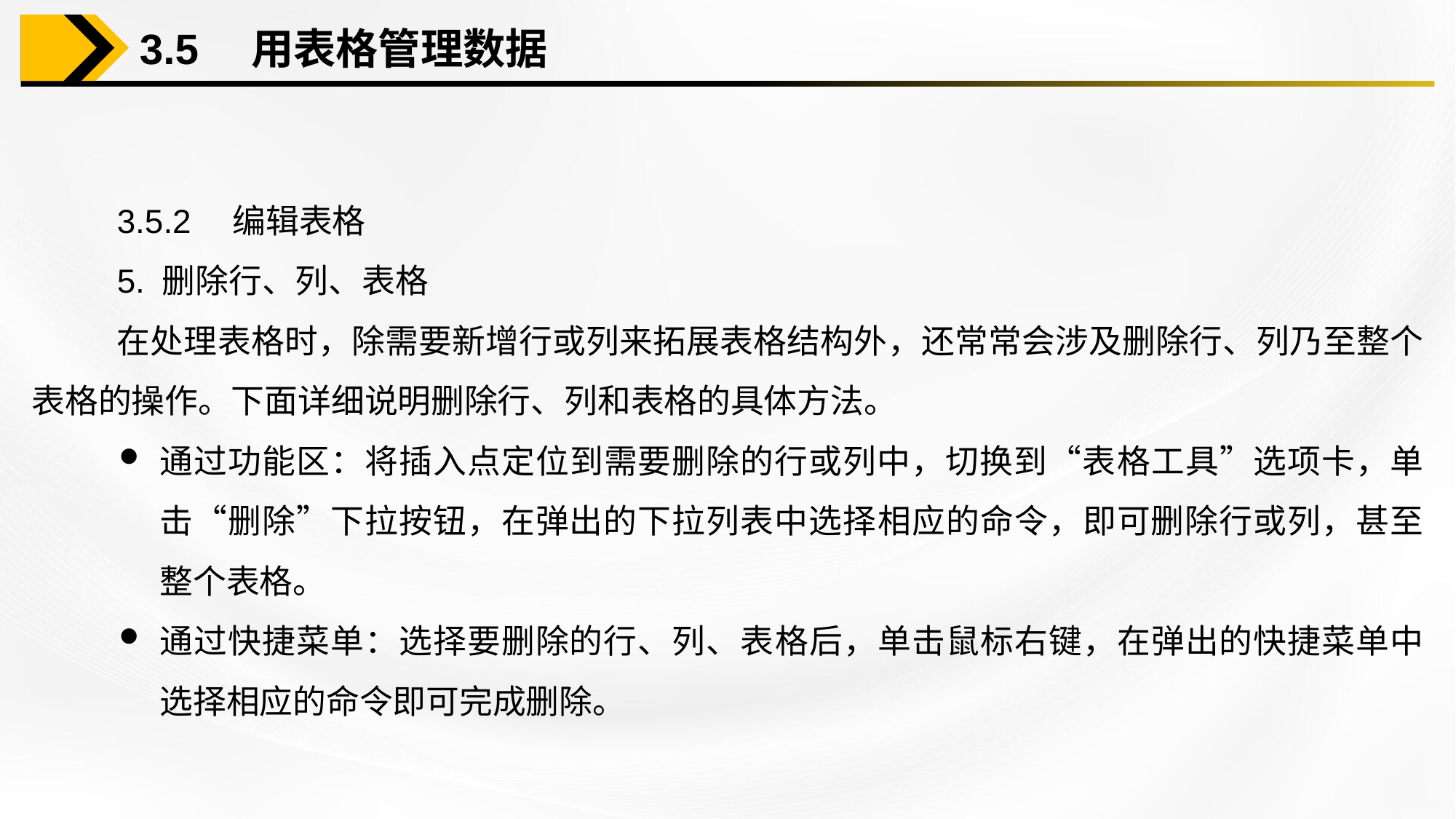

3.5　用表格管理数据
3.5.2　编辑表格
5. 删除行、列、表格
在处理表格时，除需要新增行或列来拓展表格结构外，还常常会涉及删除行、列乃至整个表格的操作。下面详细说明删除行、列和表格的具体方法。
通过功能区：将插入点定位到需要删除的行或列中，切换到“表格工具”选项卡，单击“删除”下拉按钮，在弹出的下拉列表中选择相应的命令，即可删除行或列，甚至整个表格。
通过快捷菜单：选择要删除的行、列、表格后，单击鼠标右键，在弹出的快捷菜单中选择相应的命令即可完成删除。